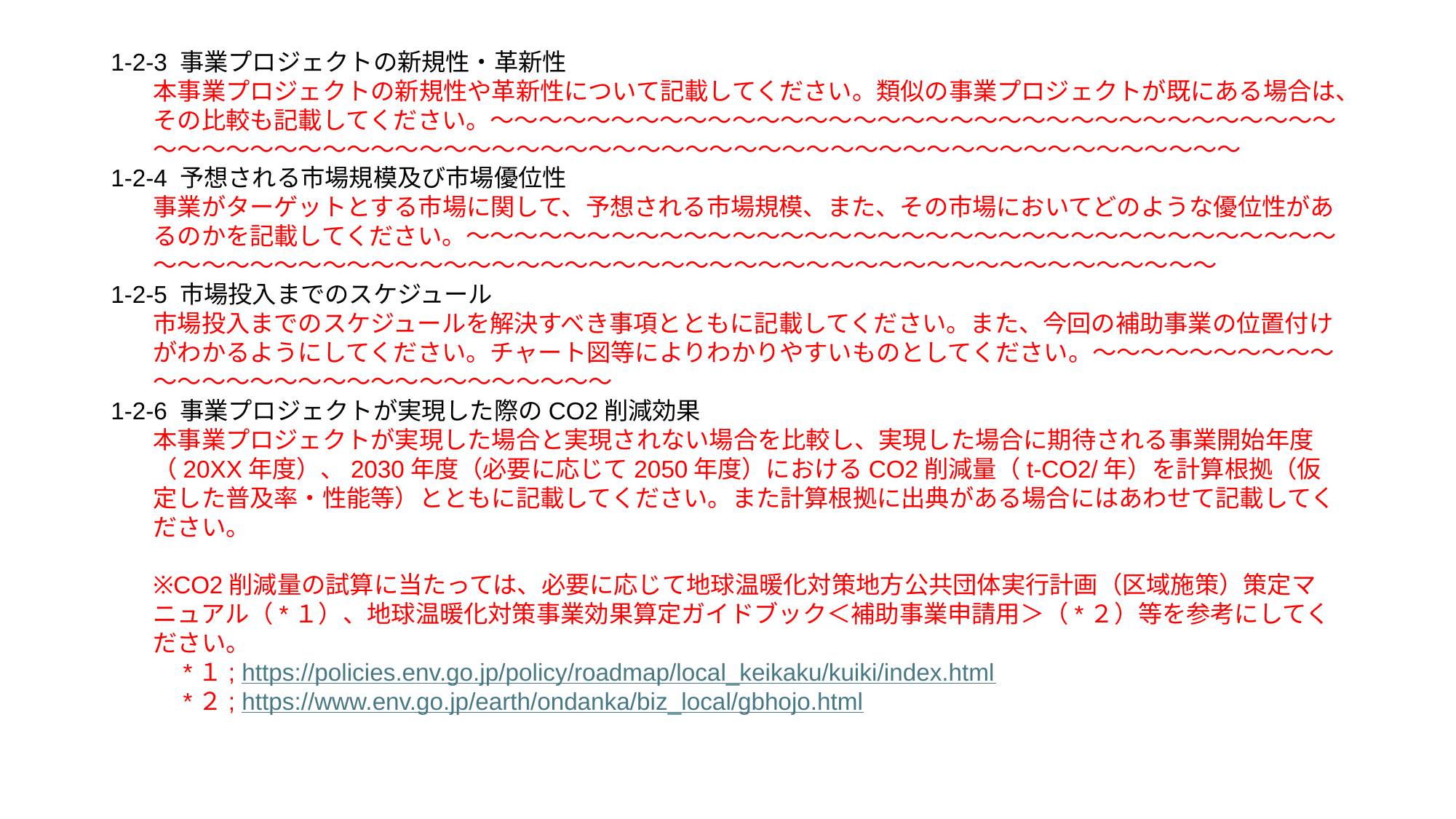

1-2-3 事業プロジェクトの新規性・革新性
本事業プロジェクトの新規性や革新性について記載してください。類似の事業プロジェクトが既にある場合は、その比較も記載してください。～～～～～～～～～～～～～～～～～～～～～～～～～～～～～～～～～～～～～～～～～～～～～～～～～～～～～～～～～～～～～～～～～～～～～～～～～～～～～～～～
1-2-4 予想される市場規模及び市場優位性
事業がターゲットとする市場に関して、予想される市場規模、また、その市場においてどのような優位性があるのかを記載してください。～～～～～～～～～～～～～～～～～～～～～～～～～～～～～～～～～～～～～～～～～～～～～～～～～～～～～～～～～～～～～～～～～～～～～～～～～～～～～～～～
1-2-5 市場投入までのスケジュール
市場投入までのスケジュールを解決すべき事項とともに記載してください。また、今回の補助事業の位置付けがわかるようにしてください。チャート図等によりわかりやすいものとしてください。～～～～～～～～～～～～～～～～～～～～～～～～～～～～～
1-2-6 事業プロジェクトが実現した際のCO2削減効果
本事業プロジェクトが実現した場合と実現されない場合を比較し、実現した場合に期待される事業開始年度（20XX年度）、2030年度（必要に応じて2050年度）におけるCO2削減量（t-CO2/年）を計算根拠（仮定した普及率・性能等）とともに記載してください。また計算根拠に出典がある場合にはあわせて記載してください。

※CO2削減量の試算に当たっては、必要に応じて地球温暖化対策地方公共団体実行計画（区域施策）策定マニュアル（*１）、地球温暖化対策事業効果算定ガイドブック＜補助事業申請用＞（*２）等を参考にしてください。
　*１; https://policies.env.go.jp/policy/roadmap/local_keikaku/kuiki/index.html
　*２; https://www.env.go.jp/earth/ondanka/biz_local/gbhojo.html